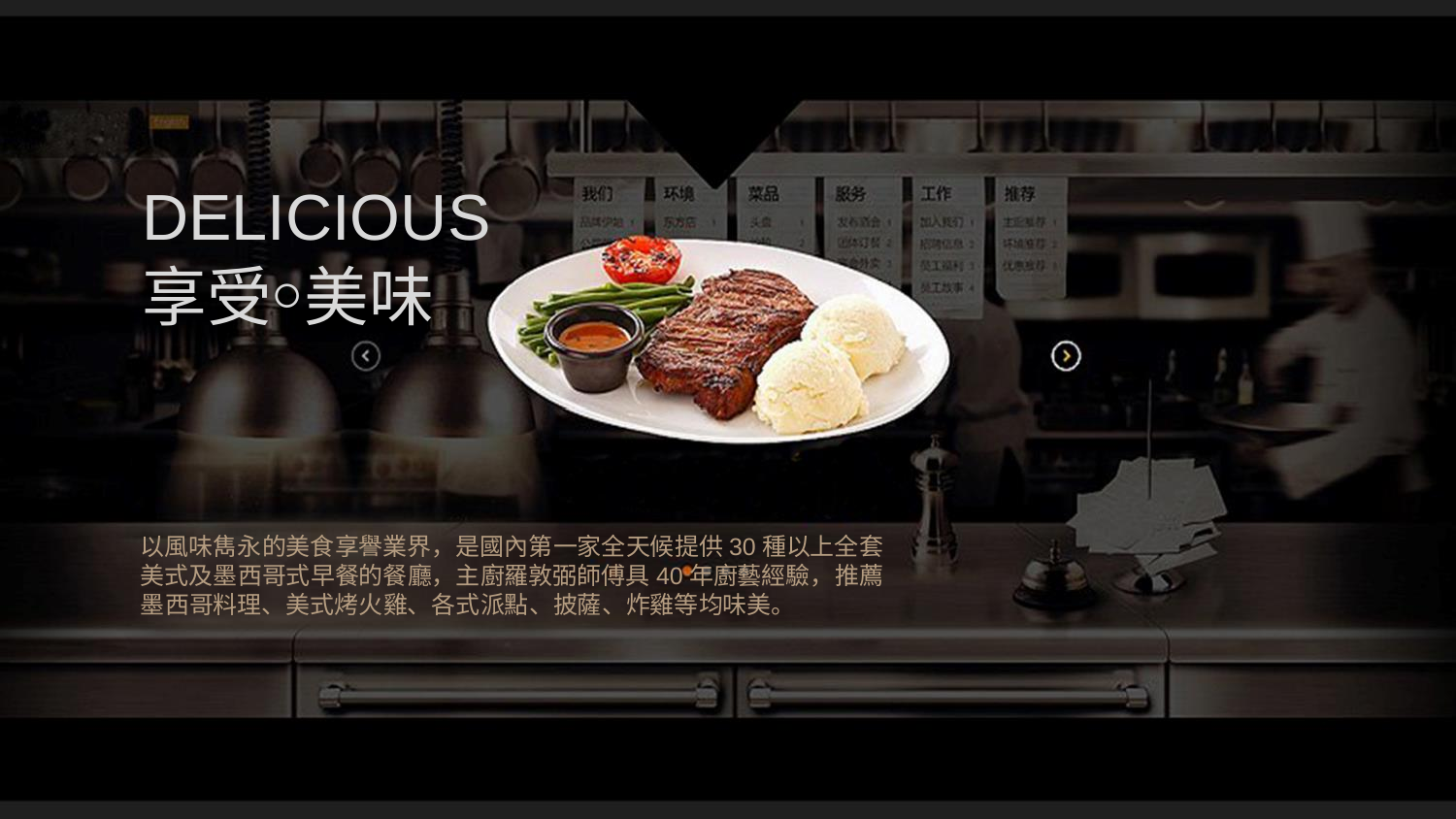

DELICIOUS
享受￮美味
以風味雋永的美食享譽業界，是國內第一家全天候提供30種以上全套美式及墨西哥式早餐的餐廳，主廚羅敦弼師傅具40年廚藝經驗，推薦墨西哥料理、美式烤火雞、各式派點、披薩、炸雞等均味美。